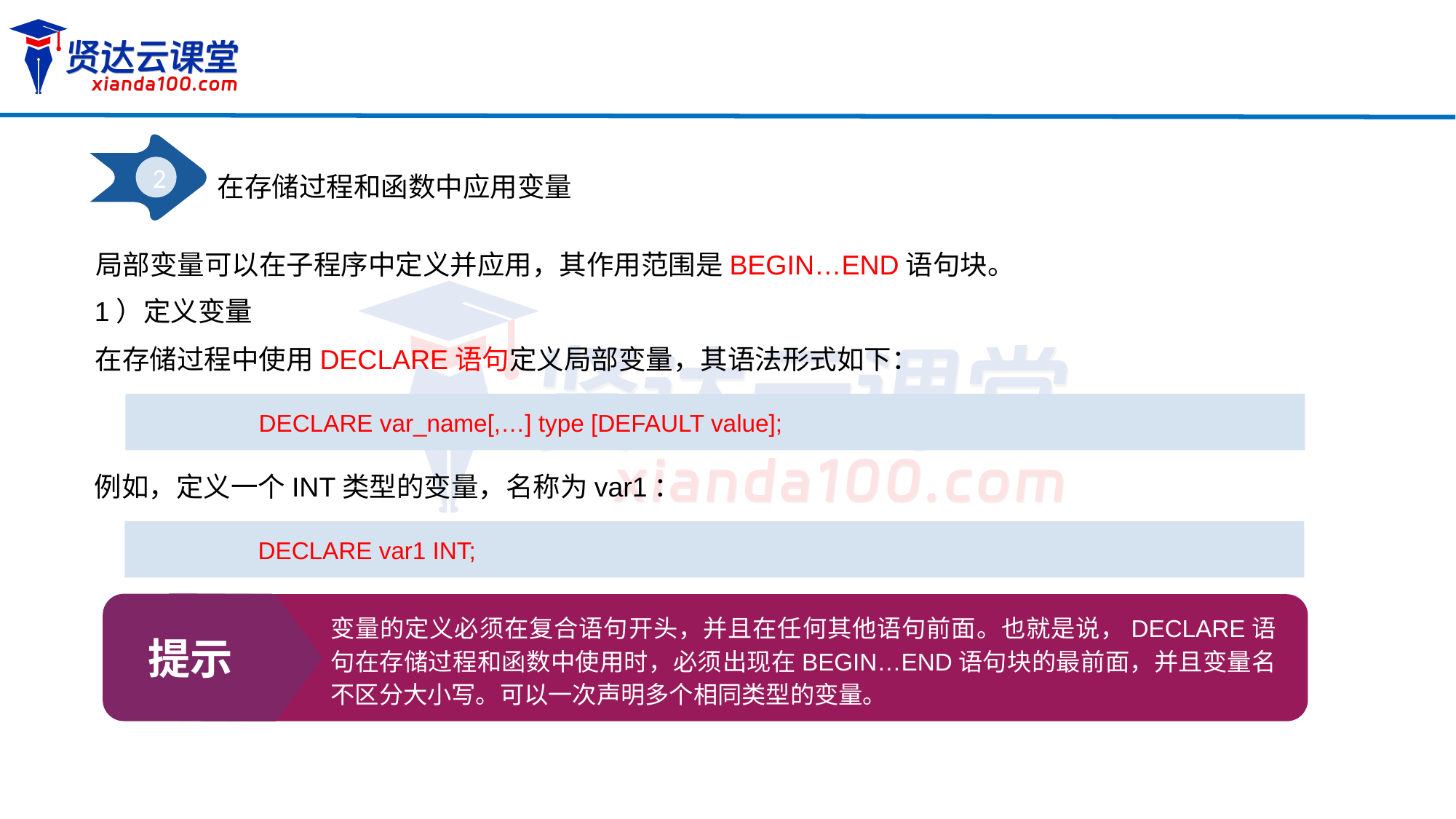

2
在存储过程和函数中应用变量
局部变量可以在子程序中定义并应用，其作用范围是BEGIN…END语句块。
1）定义变量
在存储过程中使用DECLARE语句定义局部变量，其语法形式如下：

DECLARE var_name[,…] type [DEFAULT value];
例如，定义一个INT类型的变量，名称为var1：

DECLARE var1 INT;
提示

变量的定义必须在复合语句开头，并且在任何其他语句前面。也就是说，DECLARE语句在存储过程和函数中使用时，必须出现在BEGIN…END语句块的最前面，并且变量名不区分大小写。可以一次声明多个相同类型的变量。